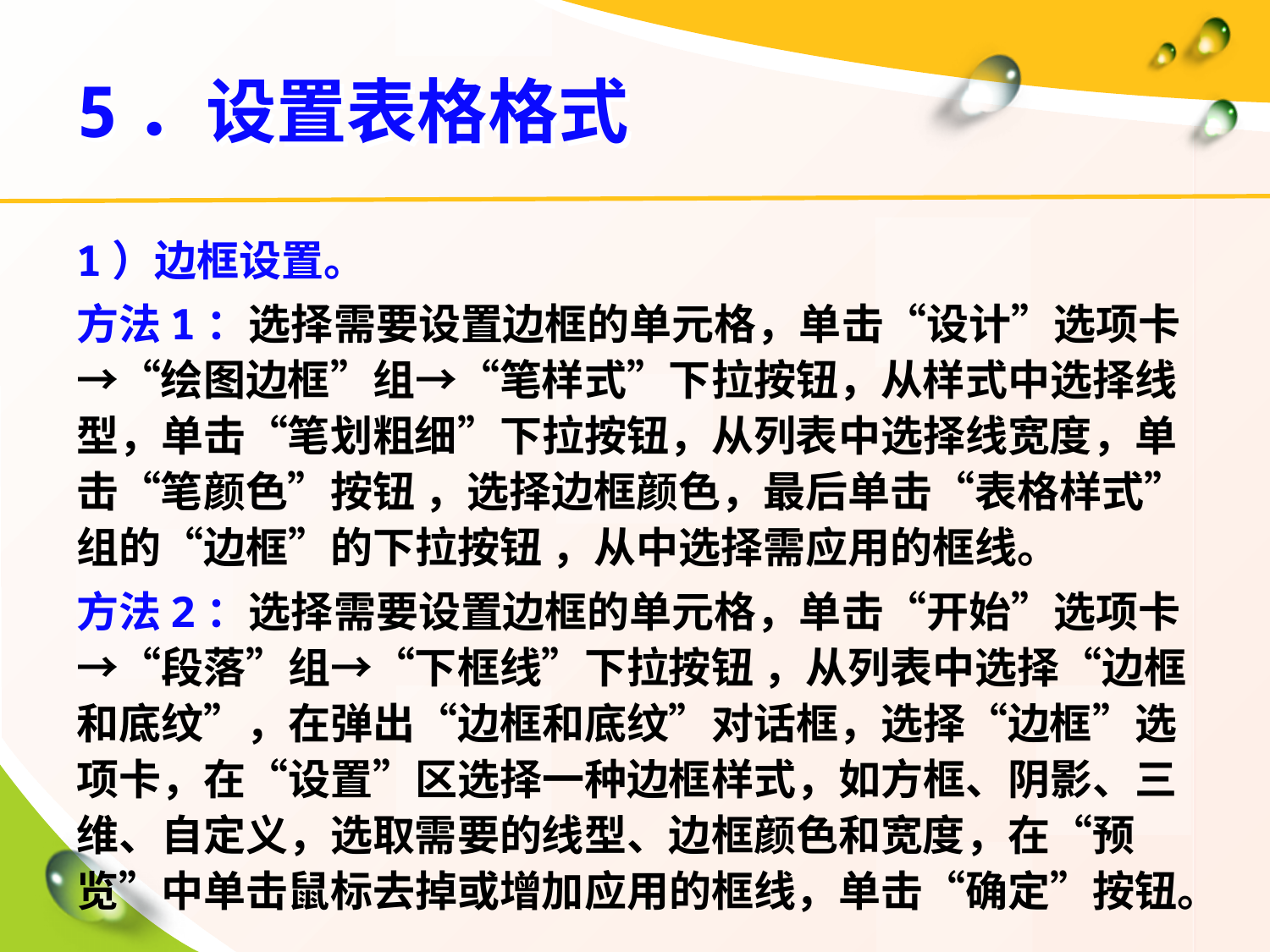

# 5．设置表格格式
1）边框设置。
方法1：选择需要设置边框的单元格，单击“设计”选项卡→“绘图边框”组→“笔样式”下拉按钮，从样式中选择线型，单击“笔划粗细”下拉按钮，从列表中选择线宽度，单击“笔颜色”按钮 ，选择边框颜色，最后单击“表格样式”组的“边框”的下拉按钮 ，从中选择需应用的框线。
方法2：选择需要设置边框的单元格，单击“开始”选项卡→“段落”组→“下框线”下拉按钮 ，从列表中选择“边框和底纹”，在弹出“边框和底纹”对话框，选择“边框”选项卡，在“设置”区选择一种边框样式，如方框、阴影、三维、自定义，选取需要的线型、边框颜色和宽度，在“预览”中单击鼠标去掉或增加应用的框线，单击“确定”按钮。